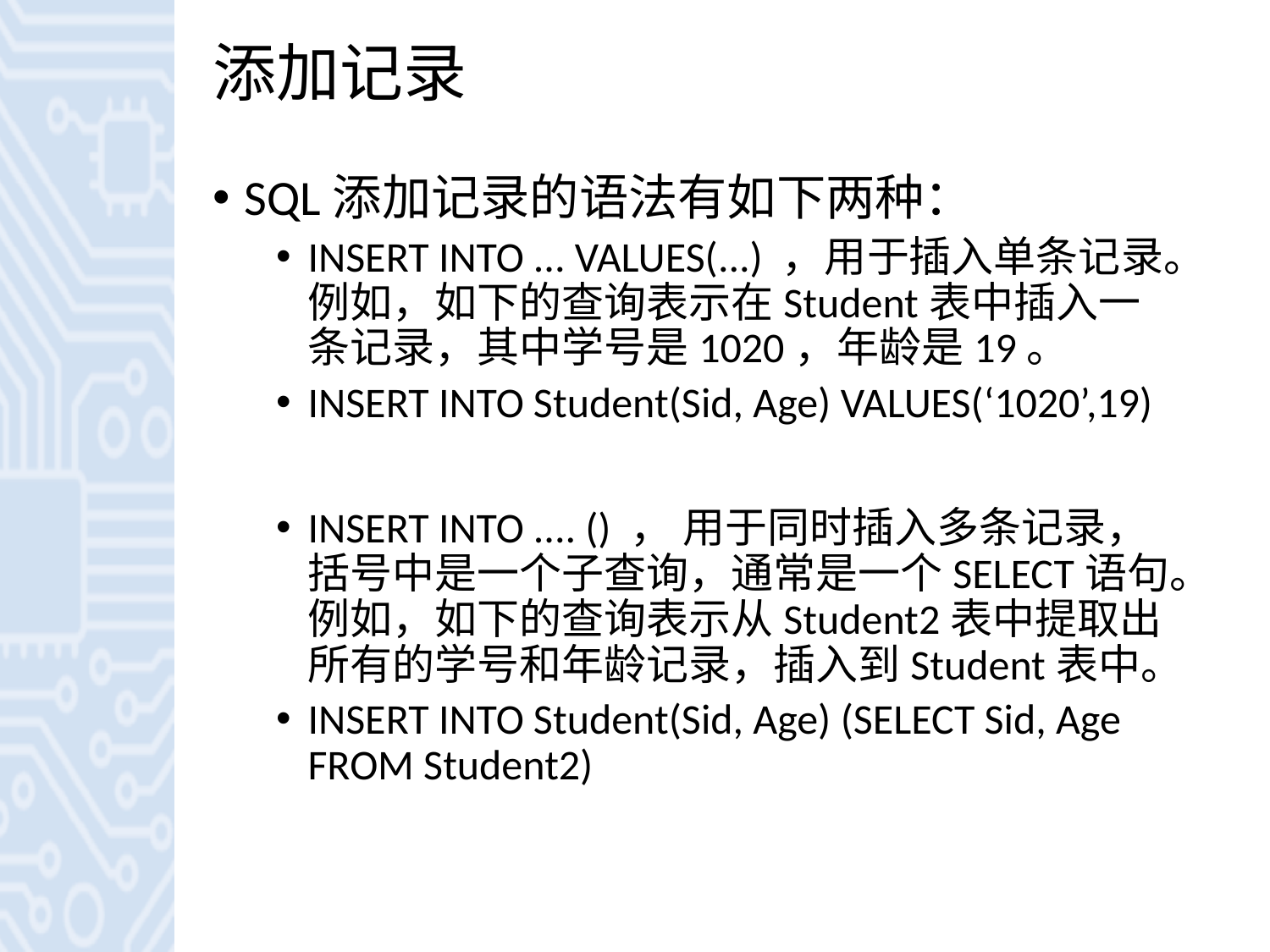

# 添加记录
SQL添加记录的语法有如下两种：
INSERT INTO ... VALUES(...) ，用于插入单条记录。例如，如下的查询表示在Student表中插入一条记录，其中学号是1020，年龄是19。
INSERT INTO Student(Sid, Age) VALUES(‘1020’,19)

INSERT INTO .... () ， 用于同时插入多条记录，括号中是一个子查询，通常是一个SELECT语句。例如，如下的查询表示从Student2表中提取出所有的学号和年龄记录，插入到Student表中。
INSERT INTO Student(Sid, Age) (SELECT Sid, Age FROM Student2)